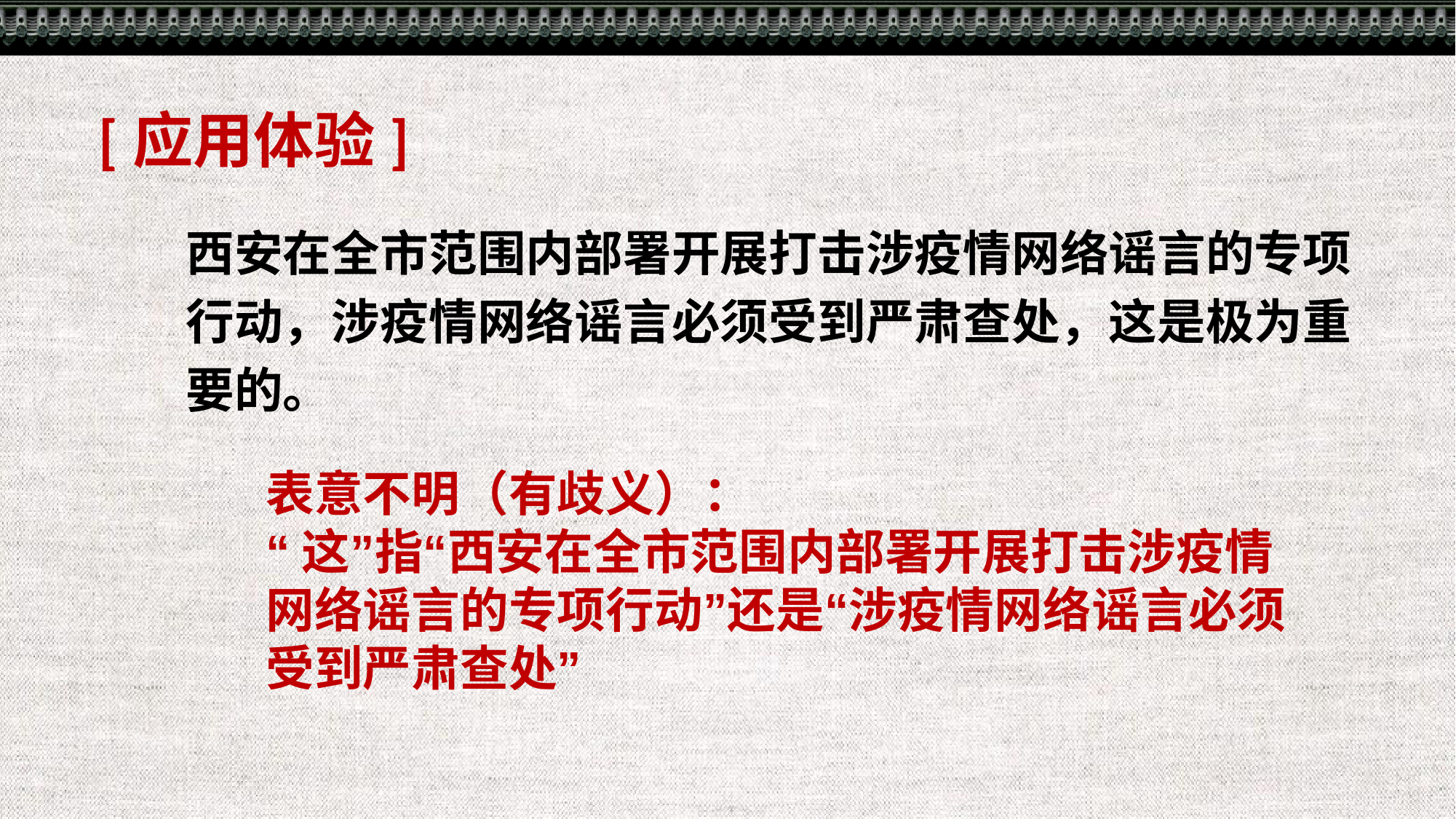

[应用体验]
西安在全市范围内部署开展打击涉疫情网络谣言的专项行动，涉疫情网络谣言必须受到严肃查处，这是极为重要的。
表意不明（有歧义）：
“这”指“西安在全市范围内部署开展打击涉疫情网络谣言的专项行动”还是“涉疫情网络谣言必须受到严肃查处”